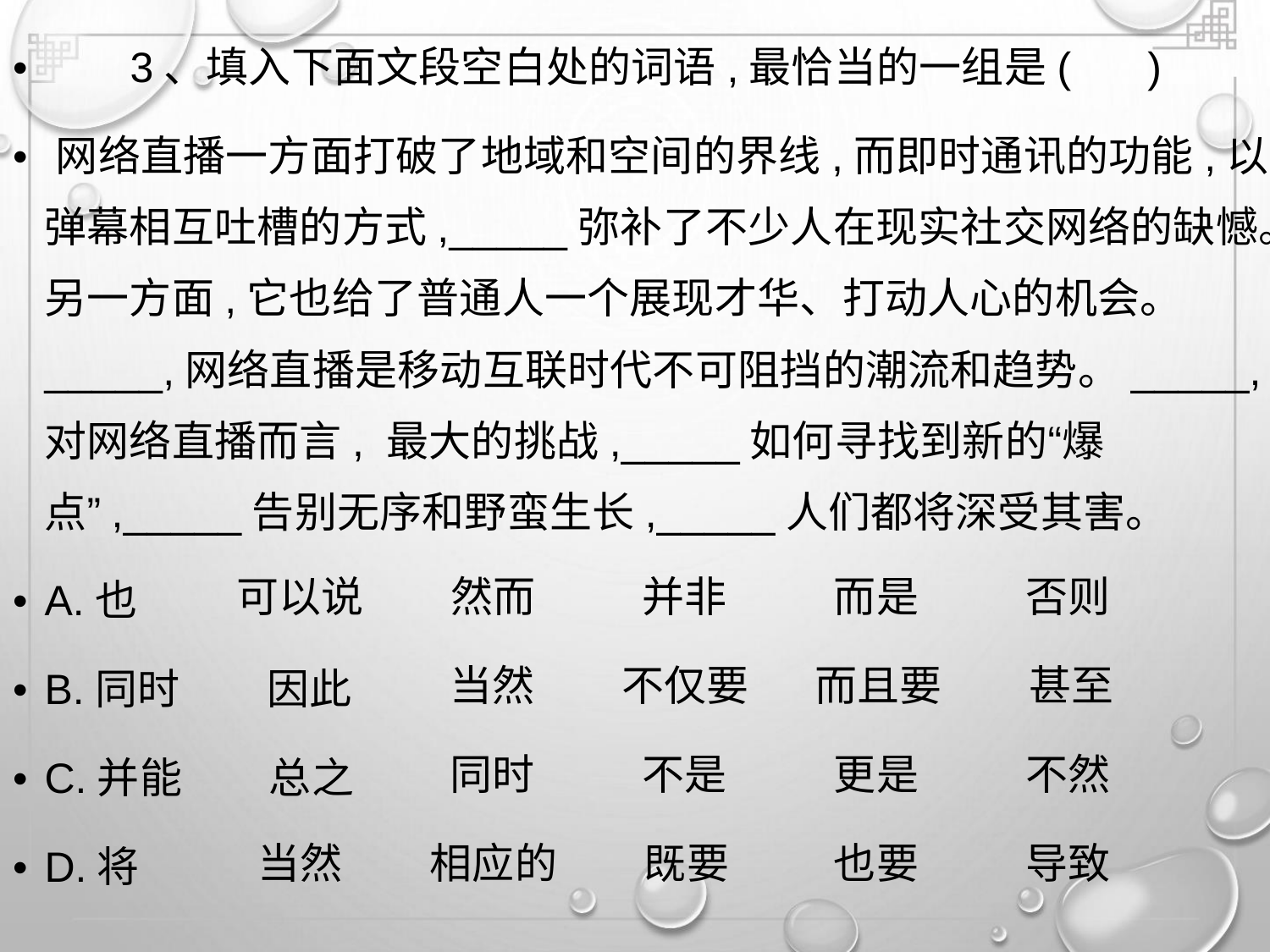

• 3、填入下面文段空白处的词语,最恰当的一组是( )
• 网络直播一方面打破了地域和空间的界线,而即时通讯的功能,以
弹幕相互吐槽的方式,_____弥补了不少人在现实社交网络的缺憾。
另一方面,它也给了普通人一个展现才华、打动人心的机会。
_____,网络直播是移动互联时代不可阻挡的潮流和趋势。_____,
对网络直播而言, 最大的挑战,_____如何寻找到新的“爆
点”,_____告别无序和野蛮生长,_____人们都将深受其害。
• A.也
可以说 然而
并非
而是
否则
• B.同时 因此
• C.并能 总之
当然 不仅要 而且要 甚至
同时
不是
更是
也要
不然
导致
• D.将
当然 相应的 既要